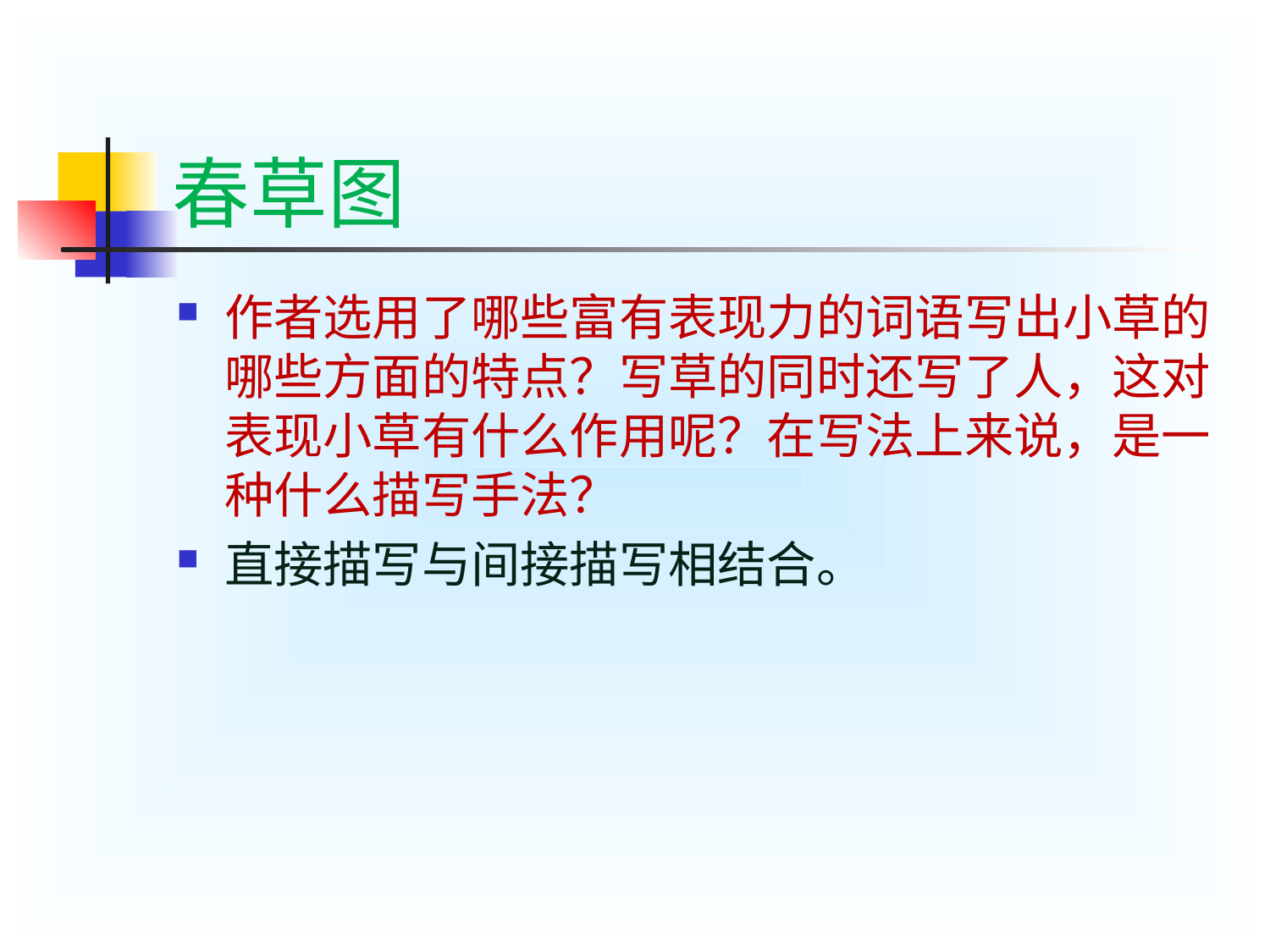

# 春草图
作者选用了哪些富有表现力的词语写出小草的哪些方面的特点？写草的同时还写了人，这对表现小草有什么作用呢？在写法上来说，是一种什么描写手法？
直接描写与间接描写相结合。